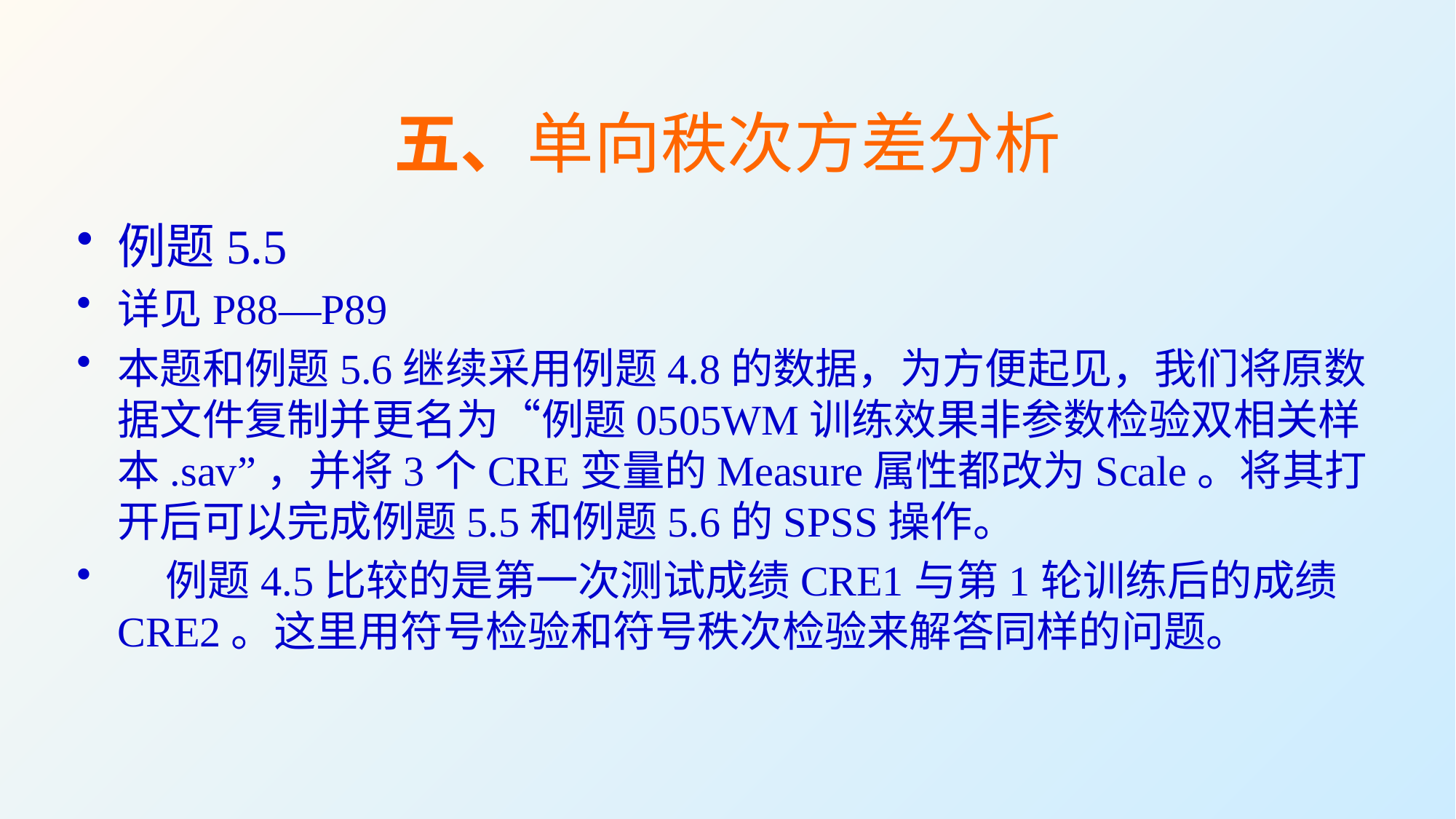

# 五、单向秩次方差分析
例题5.5
详见P88—P89
本题和例题5.6继续采用例题4.8的数据，为方便起见，我们将原数据文件复制并更名为“例题0505WM训练效果非参数检验双相关样本.sav”，并将3个CRE变量的Measure属性都改为Scale。将其打开后可以完成例题5.5和例题5.6的SPSS操作。
    例题4.5比较的是第一次测试成绩CRE1与第1轮训练后的成绩CRE2。这里用符号检验和符号秩次检验来解答同样的问题。